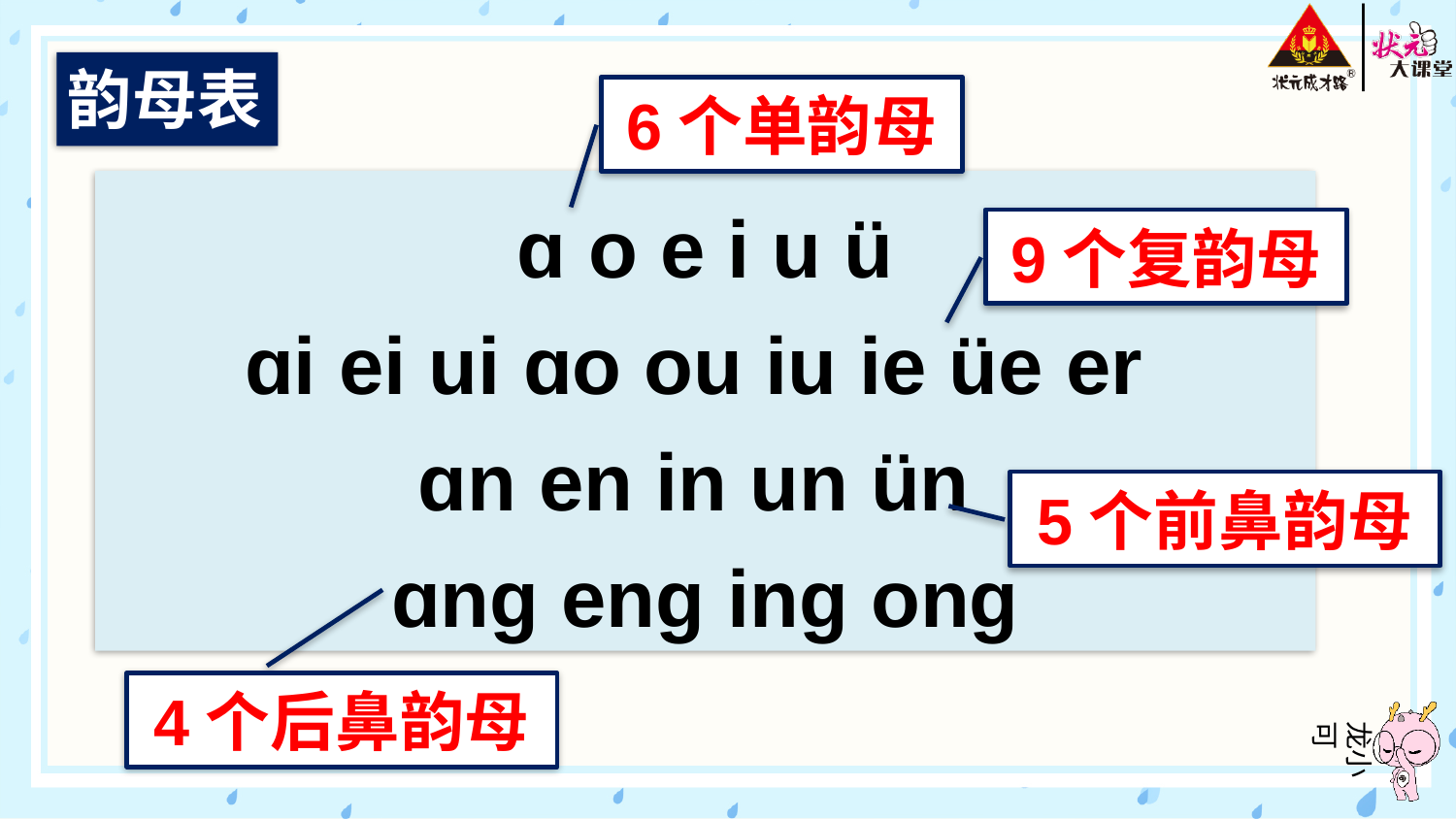

韵母表

6个单韵母
ɑ o e i u ü
ɑi ei ui ɑo ou iu ie üe er
ɑn en in un ün
ɑnɡ enɡ inɡ onɡ
9个复韵母
5个前鼻韵母
4个后鼻韵母